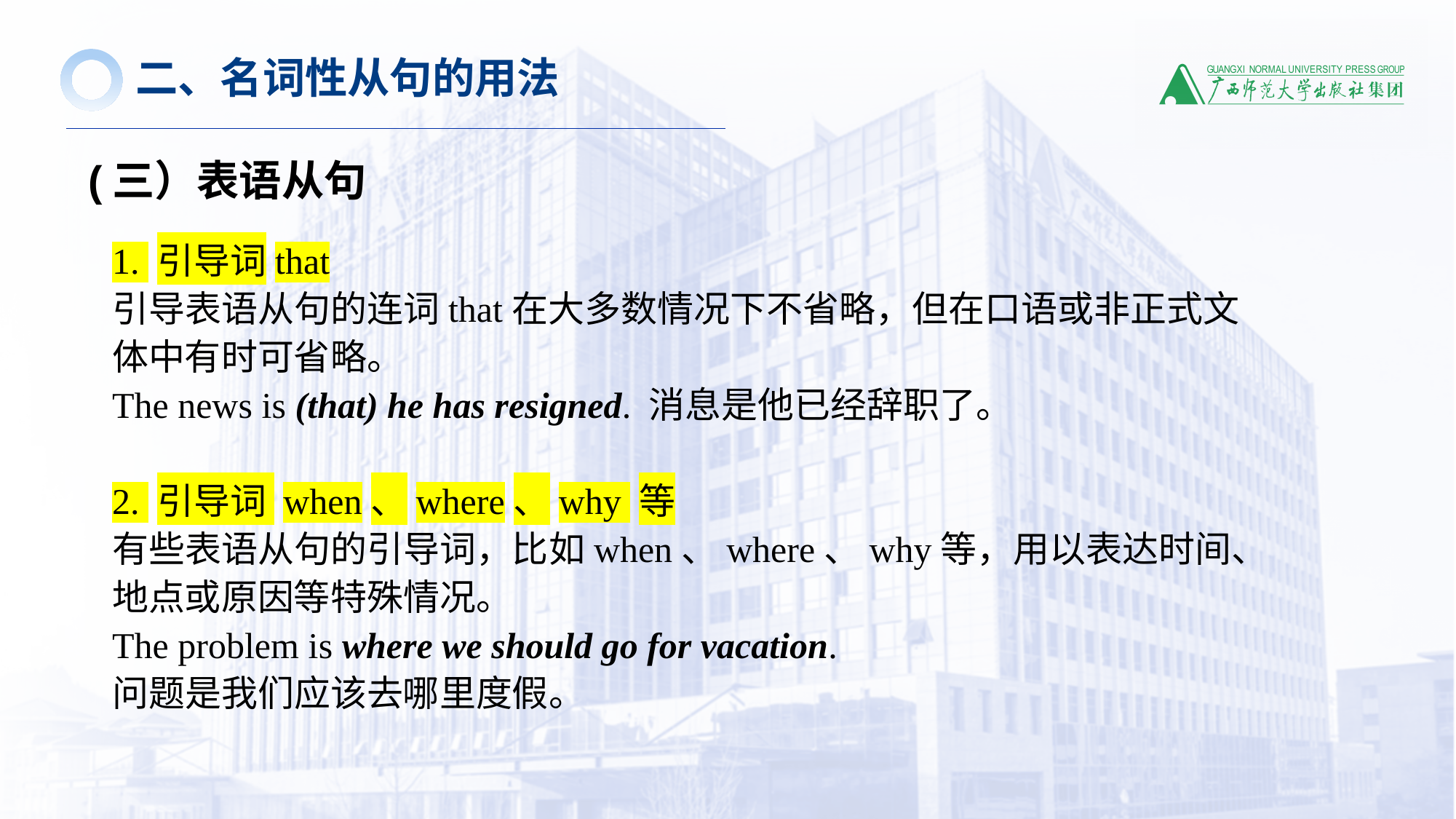

二、名词性从句的用法

(三）表语从句
1. 引导词that
引导表语从句的连词that在大多数情况下不省略，但在口语或非正式文体中有时可省略。
The news is (that) he has resigned. 消息是他已经辞职了。

2. 引导词 when、where、why 等
有些表语从句的引导词，比如when、where、why等，用以表达时间、地点或原因等特殊情况。
The problem is where we should go for vacation.
问题是我们应该去哪里度假。